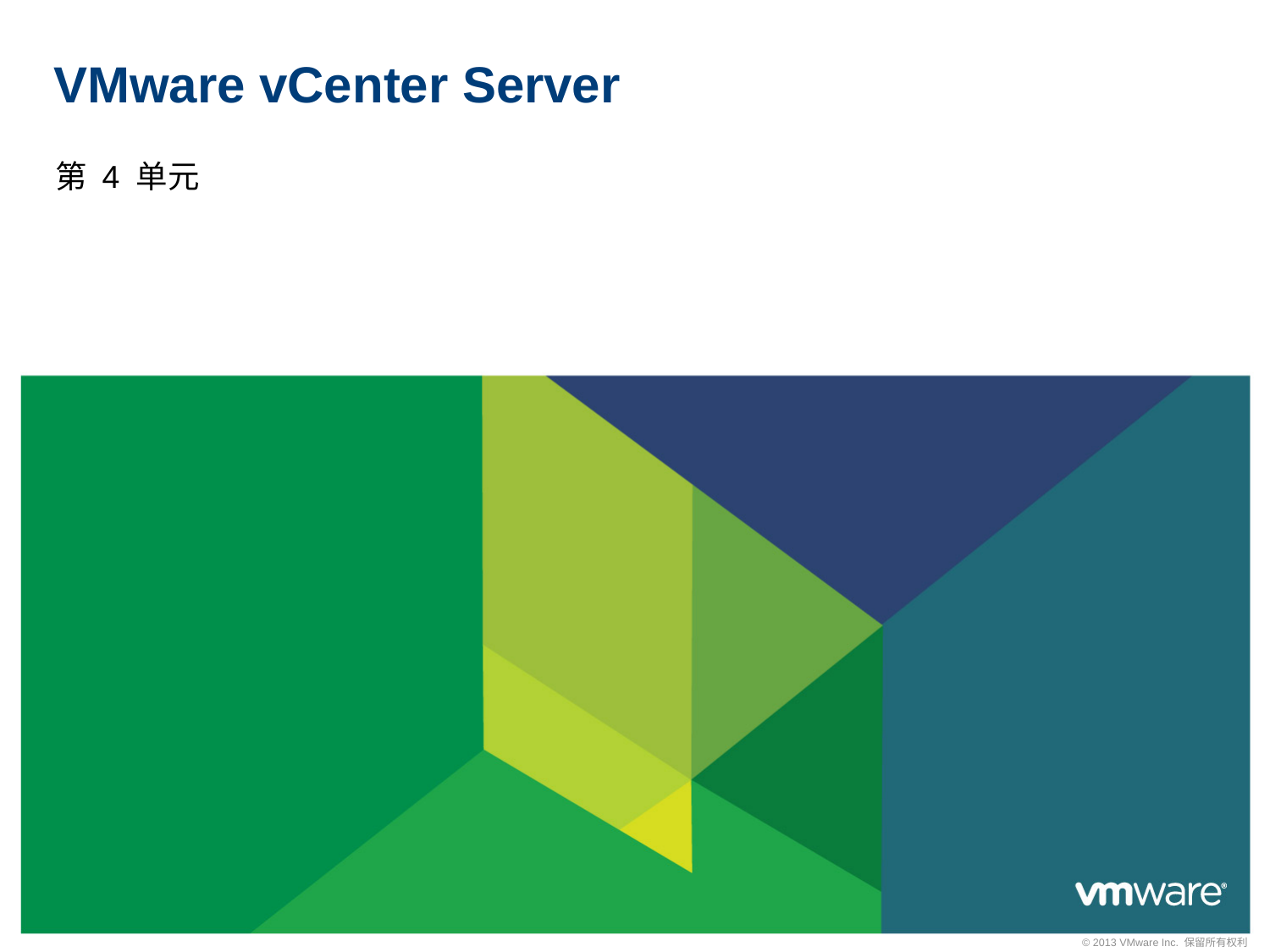

# VMware vCenter Server
第 4 单元